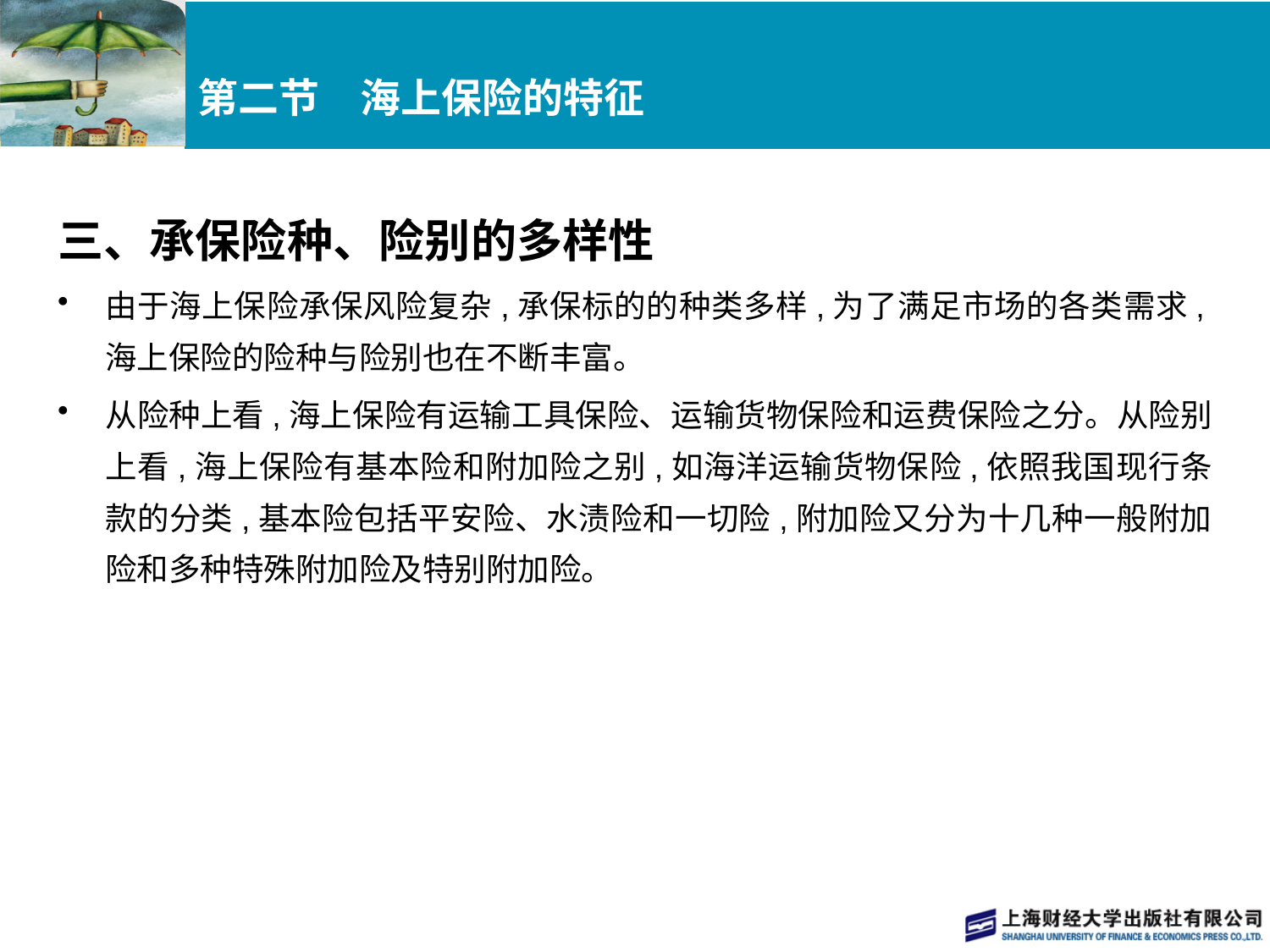

# 第二节　海上保险的特征
三、承保险种、险别的多样性
由于海上保险承保风险复杂,承保标的的种类多样,为了满足市场的各类需求,海上保险的险种与险别也在不断丰富。
从险种上看,海上保险有运输工具保险、运输货物保险和运费保险之分。从险别上看,海上保险有基本险和附加险之别,如海洋运输货物保险,依照我国现行条款的分类,基本险包括平安险、水渍险和一切险,附加险又分为十几种一般附加险和多种特殊附加险及特别附加险。